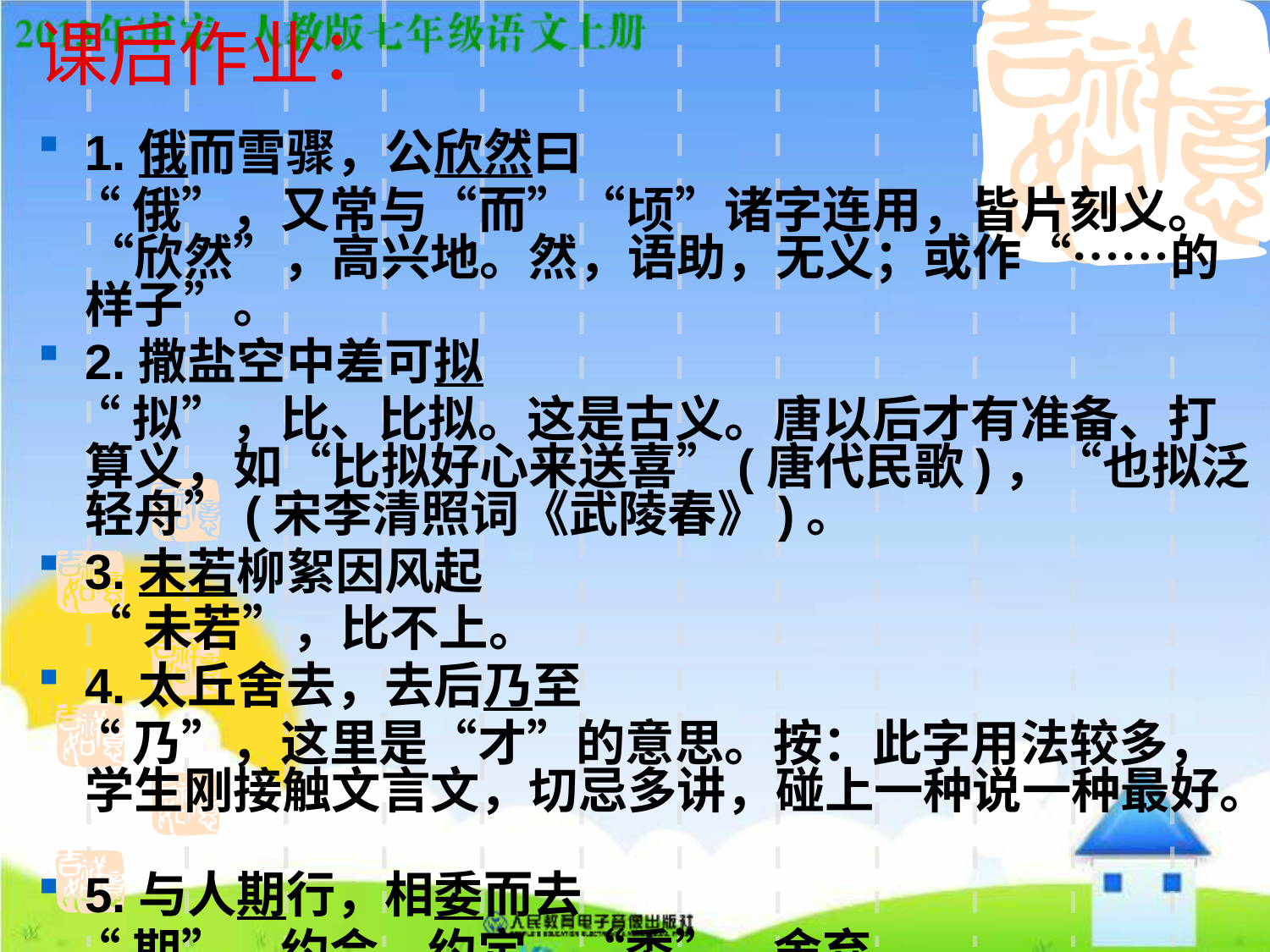

# 课后作业：
1.俄而雪骤，公欣然曰
   “俄”，又常与“而”“顷”诸字连用，皆片刻义。“欣然”，高兴地。然，语助，无义；或作“……的样子”。
2.撒盐空中差可拟
   “拟”，比、比拟。这是古义。唐以后才有准备、打算义，如“比拟好心来送喜”(唐代民歌)，“也拟泛轻舟”(宋李清照词《武陵春》)。
3.未若柳絮因风起
    “未若”，比不上。
4.太丘舍去，去后乃至
   “乃”，这里是“才”的意思。按：此字用法较多，学生刚接触文言文，切忌多讲，碰上一种说一种最好。
5.与人期行，相委而去
   “期”，约会、约定。“委”，舍弃。